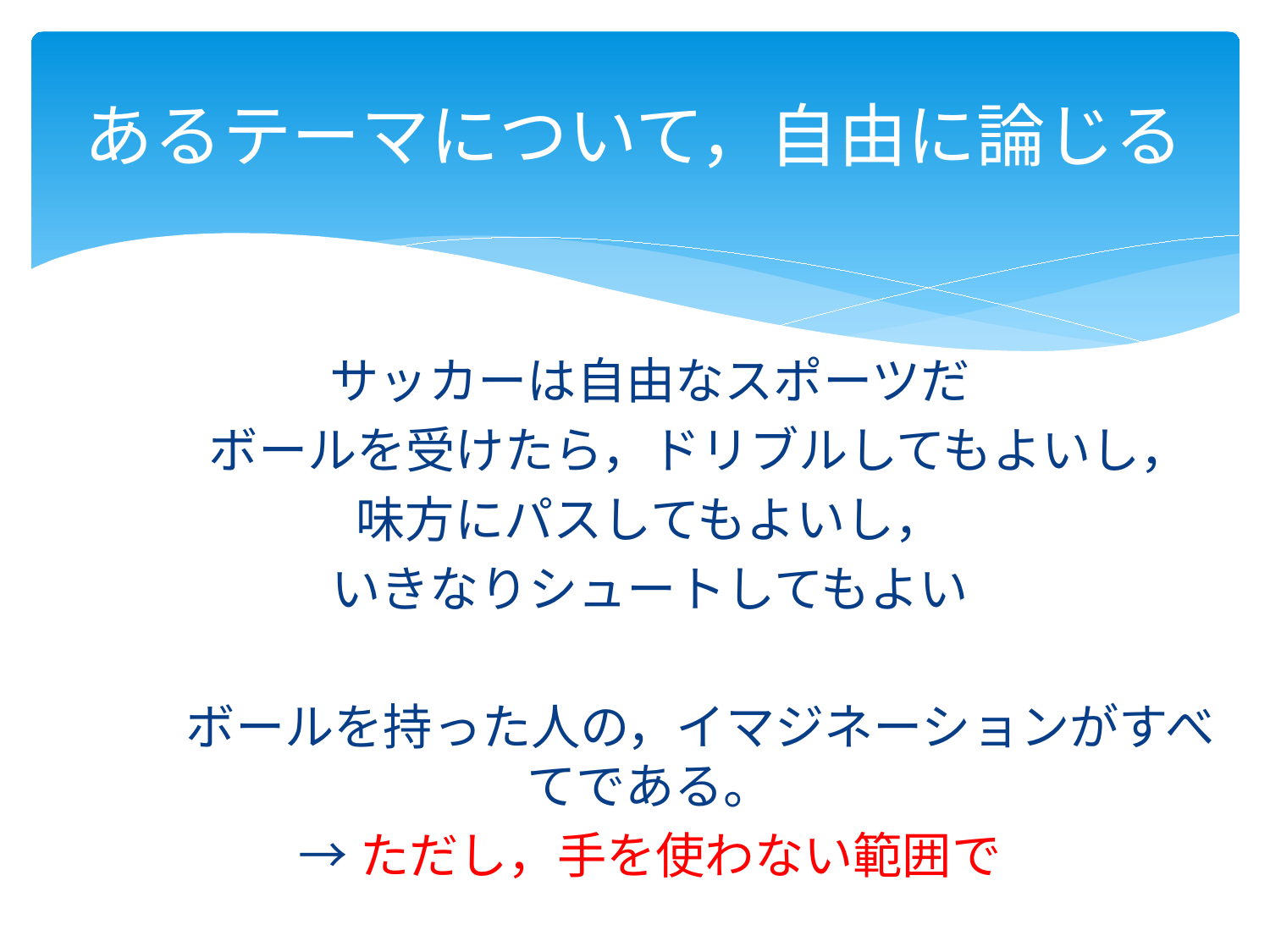

# あるテーマについて，自由に論じる

サッカーは自由なスポーツだ
　　ボールを受けたら，ドリブルしてもよいし，
味方にパスしてもよいし，
いきなりシュートしてもよい

　　ボールを持った人の，イマジネーションがすべてである。
→ただし，手を使わない範囲で